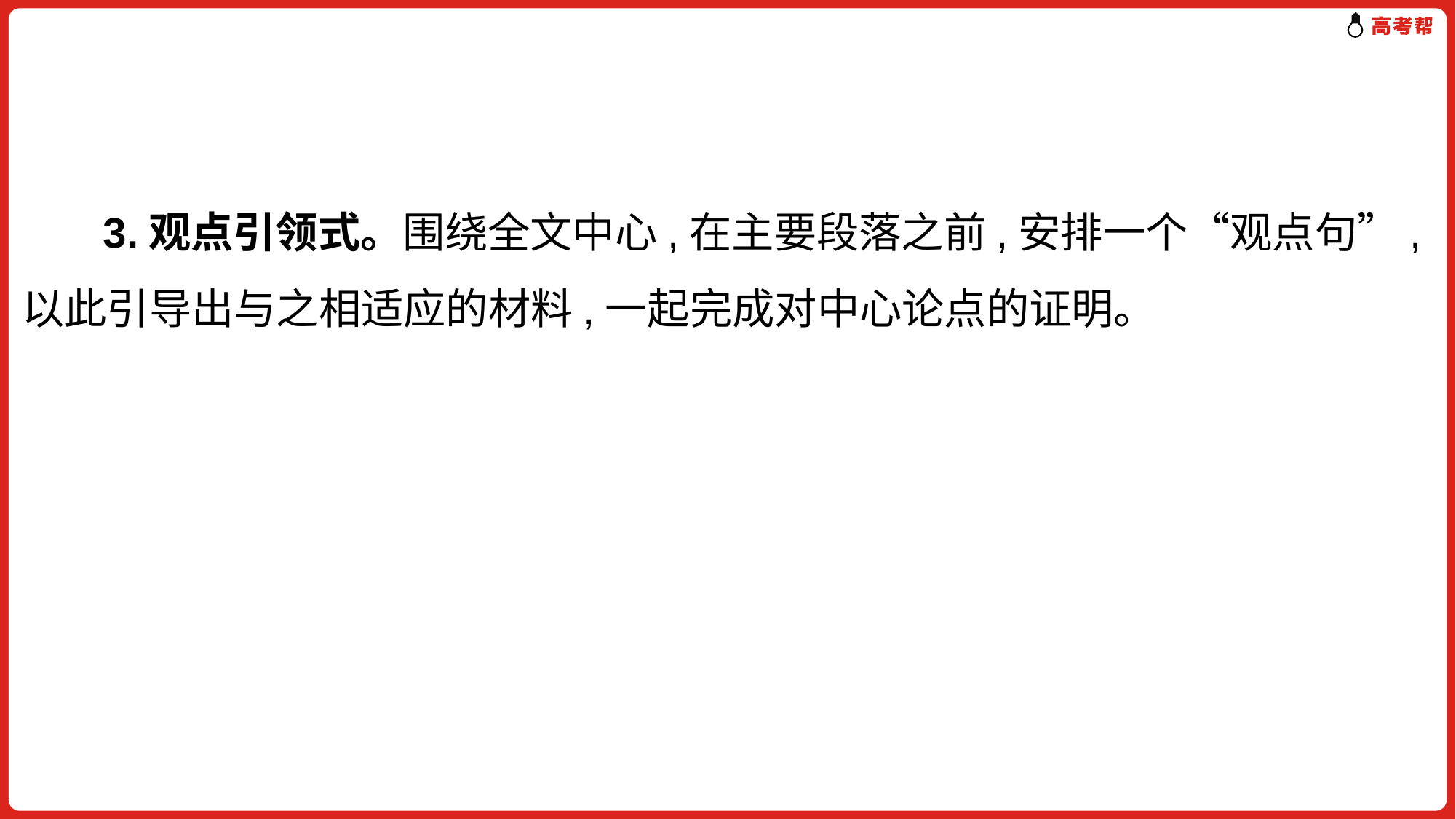

3.观点引领式。围绕全文中心,在主要段落之前,安排一个“观点句”,以此引导出与之相适应的材料,一起完成对中心论点的证明。